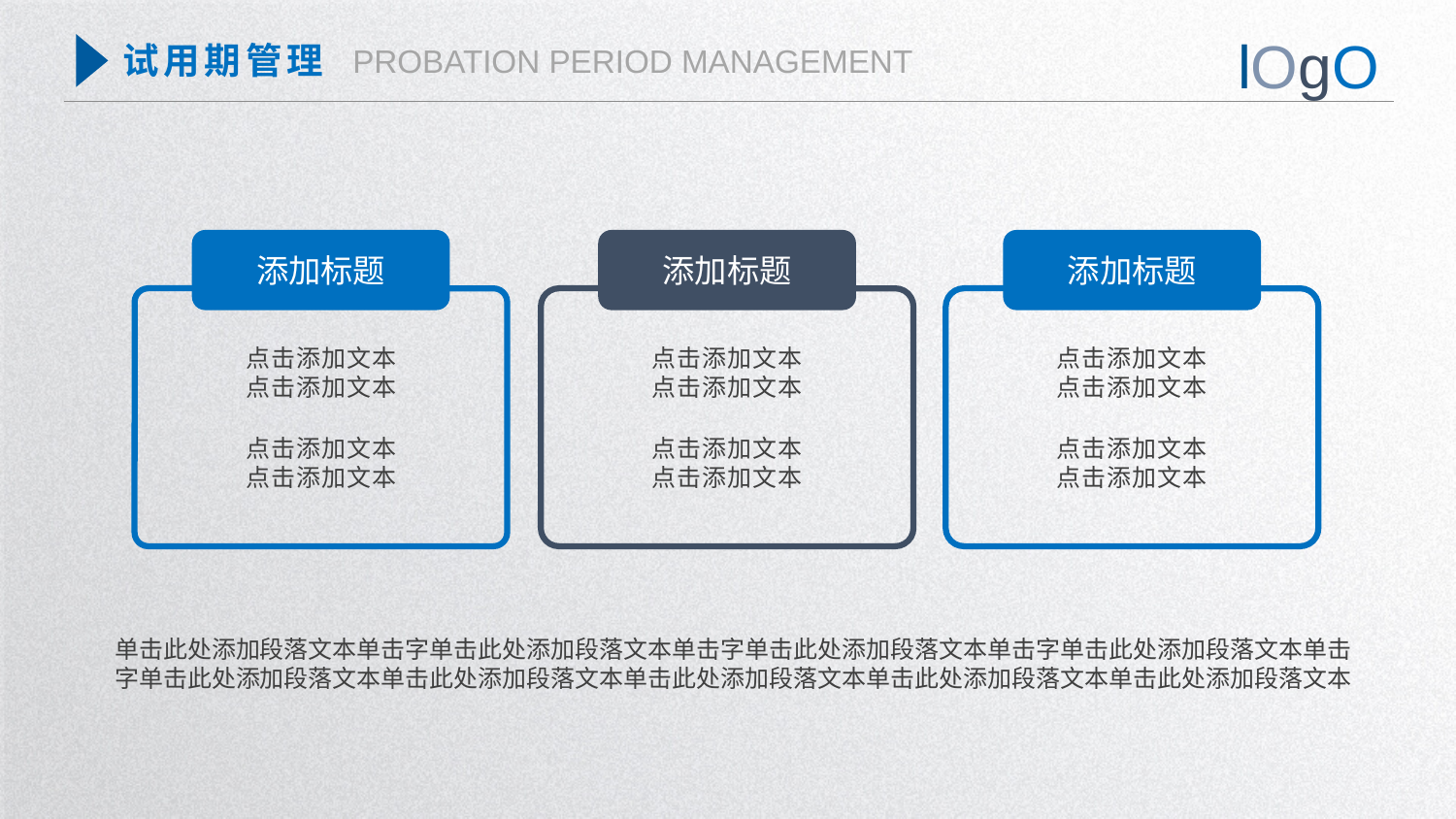

lOgO
试用期管理
PROBATION PERIOD MANAGEMENT

添加标题
添加标题
添加标题

点击添加文本
点击添加文本
点击添加文本
点击添加文本
点击添加文本
点击添加文本
点击添加文本
点击添加文本
点击添加文本
点击添加文本
点击添加文本
点击添加文本
单击此处添加段落文本单击字单击此处添加段落文本单击字单击此处添加段落文本单击字单击此处添加段落文本单击字单击此处添加段落文本单击此处添加段落文本单击此处添加段落文本单击此处添加段落文本单击此处添加段落文本